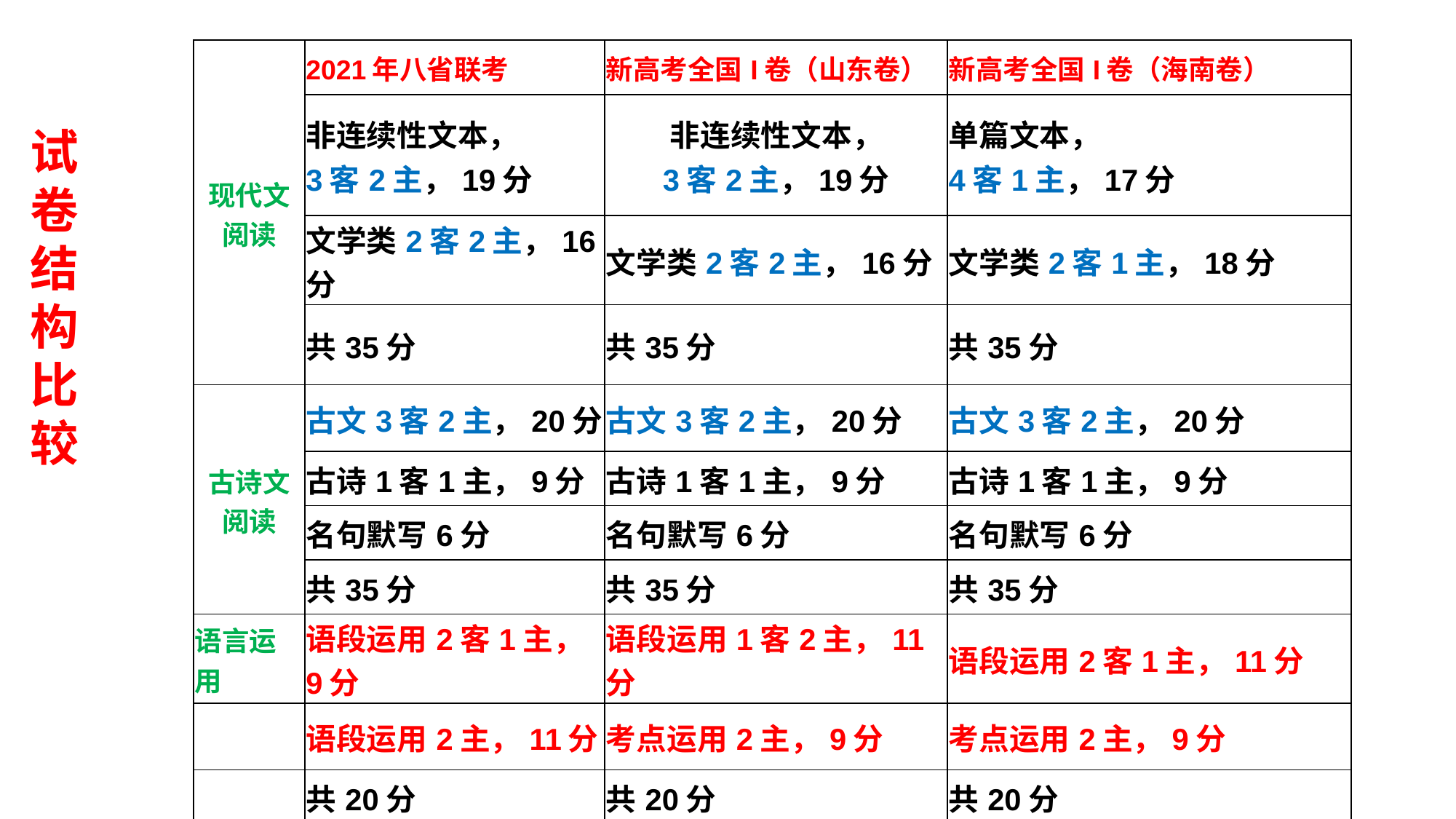

| 现代文阅读 | 2021年八省联考 | 新高考全国I卷（山东卷） | 新高考全国I卷（海南卷） |
| --- | --- | --- | --- |
|  | 非连续性文本， 3客2主，19分 | 非连续性文本， 3客2主，19分 | 单篇文本， 4客1主，17分 |
|  | 文学类2客2主，16分 | 文学类2客2主，16分 | 文学类2客1主，18分 |
|  | 共35分 | 共35分 | 共35分 |
| 古诗文阅读 | 古文3客2主，20分 | 古文3客2主，20分 | 古文3客2主，20分 |
|  | 古诗1客1主，9分 | 古诗1客1主，9分 | 古诗1客1主，9分 |
|  | 名句默写6分 | 名句默写6分 | 名句默写6分 |
|  | 共35分 | 共35分 | 共35分 |
| 语言运用 | 语段运用2客1主，9分 | 语段运用1客2主，11分 | 语段运用2客1主，11分 |
|  | 语段运用2主，11分 | 考点运用2主，9分 | 考点运用2主，9分 |
|  | 共20分 | 共20分 | 共20分 |
| 写作 | 60分 | 60分 | 60分 |
试卷结构
比较